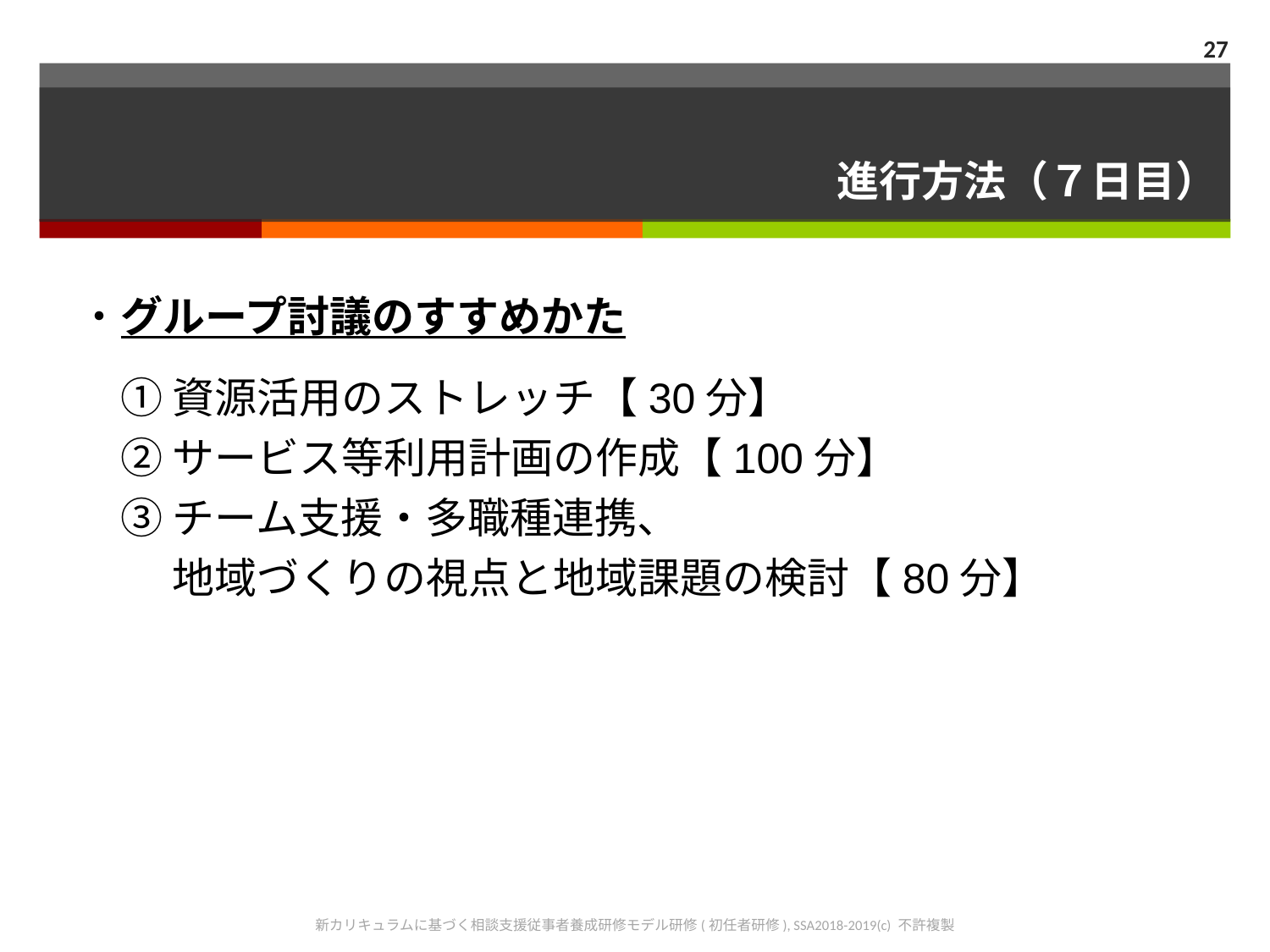

27
# 進行方法（７日目）
・グループ討議のすすめかた

　① 資源活用のストレッチ【30分】
　② サービス等利用計画の作成【100分】
　③ チーム支援・多職種連携、
　　 地域づくりの視点と地域課題の検討【80分】
新カリキュラムに基づく相談支援従事者養成研修モデル研修(初任者研修), SSA2018-2019(c) 不許複製